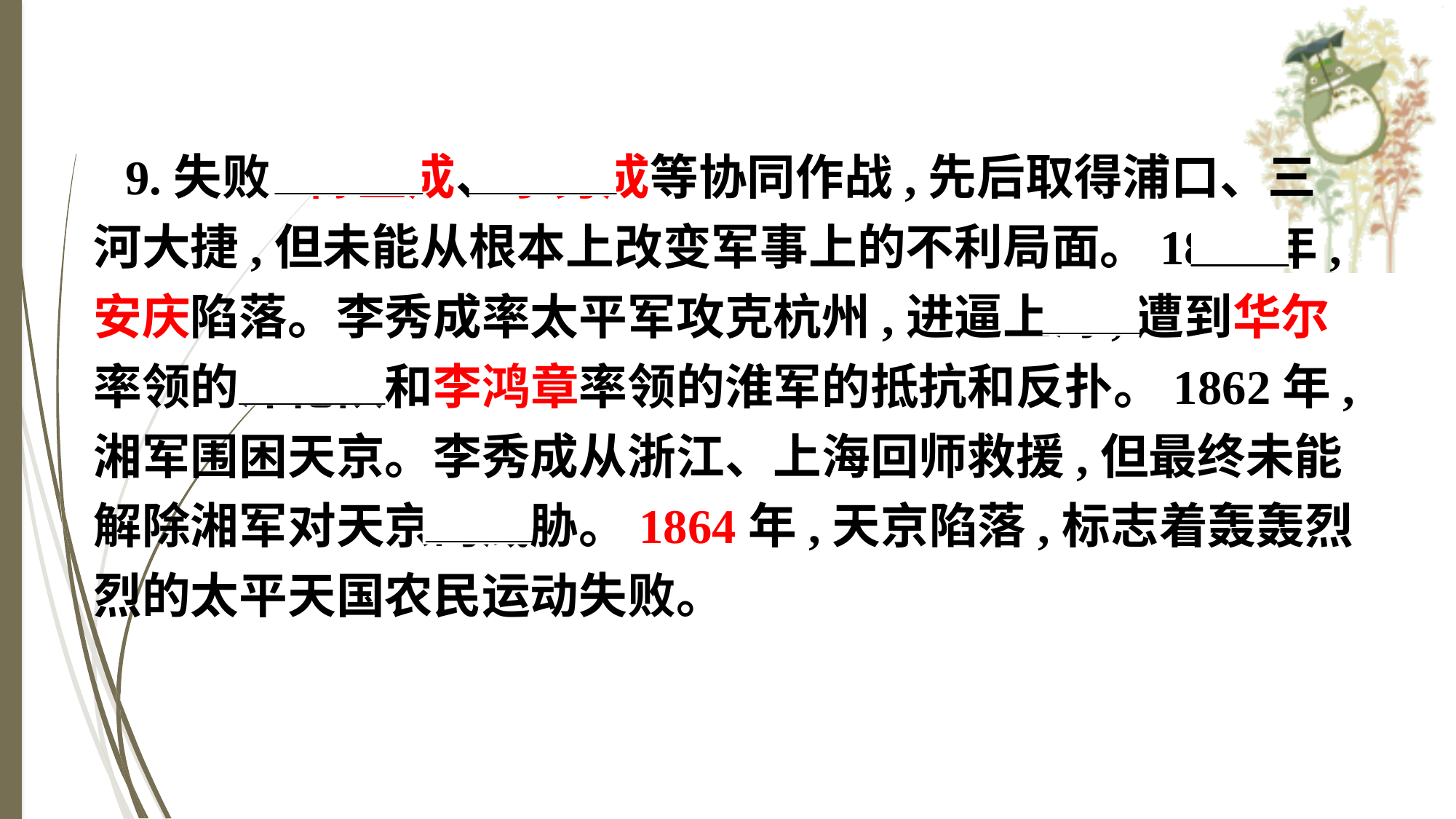

9.失败:陈玉成、李秀成等协同作战,先后取得浦口、三河大捷,但未能从根本上改变军事上的不利局面。1860年,安庆陷落。李秀成率太平军攻克杭州,进逼上海,遭到华尔率领的洋枪队和李鸿章率领的淮军的抵抗和反扑。1862年,湘军围困天京。李秀成从浙江、上海回师救援,但最终未能解除湘军对天京的威胁。1864年,天京陷落,标志着轰轰烈烈的太平天国农民运动失败。